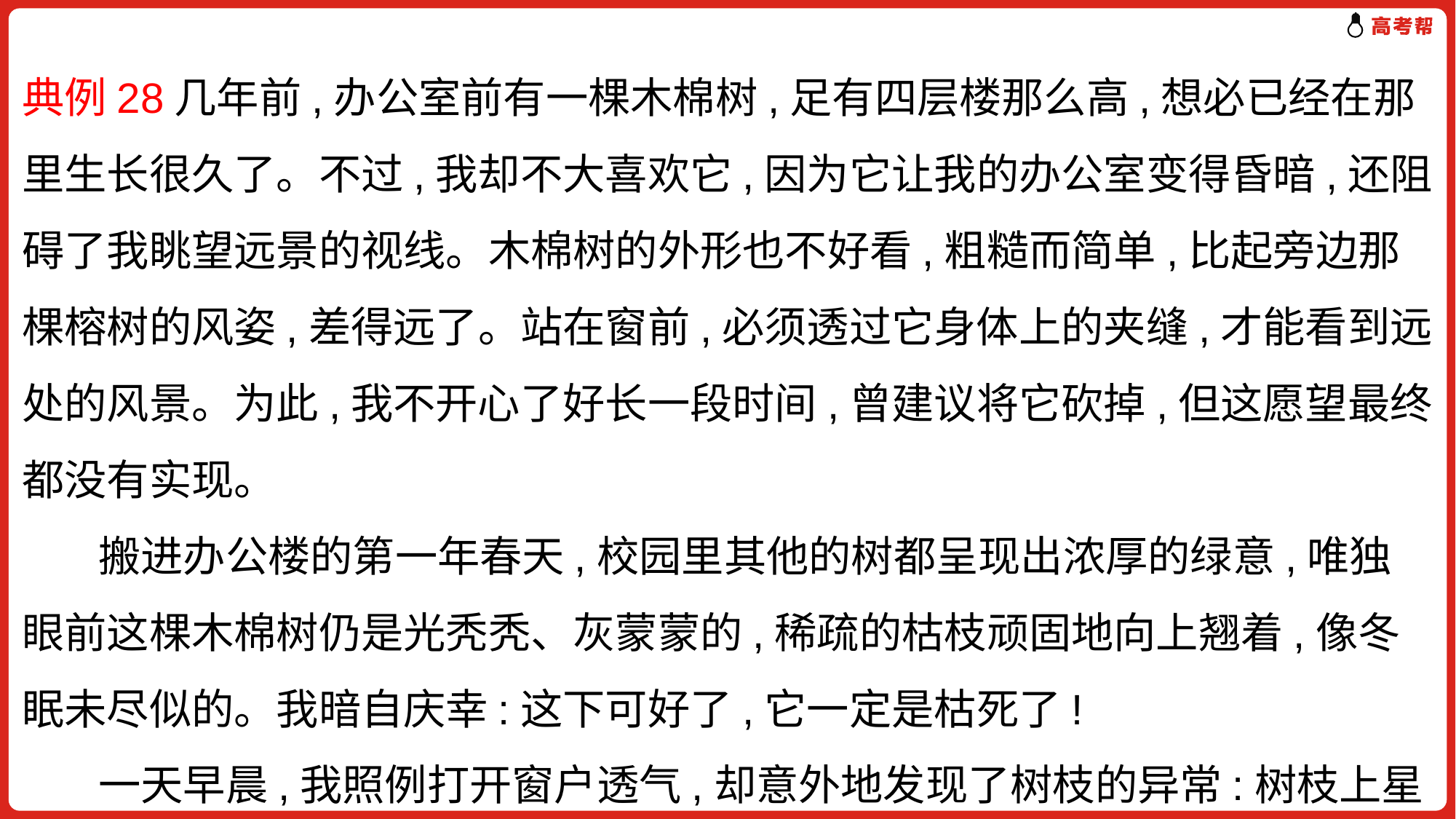

典例28几年前,办公室前有一棵木棉树,足有四层楼那么高,想必已经在那里生长很久了。不过,我却不大喜欢它,因为它让我的办公室变得昏暗,还阻碍了我眺望远景的视线。木棉树的外形也不好看,粗糙而简单,比起旁边那棵榕树的风姿,差得远了。站在窗前,必须透过它身体上的夹缝,才能看到远处的风景。为此,我不开心了好长一段时间,曾建议将它砍掉,但这愿望最终都没有实现。
       搬进办公楼的第一年春天,校园里其他的树都呈现出浓厚的绿意,唯独眼前这棵木棉树仍是光秃秃、灰蒙蒙的,稀疏的枯枝顽固地向上翘着,像冬眠未尽似的。我暗自庆幸:这下可好了,它一定是枯死了!
       一天早晨,我照例打开窗户透气,却意外地发现了树枝的异常:树枝上星星